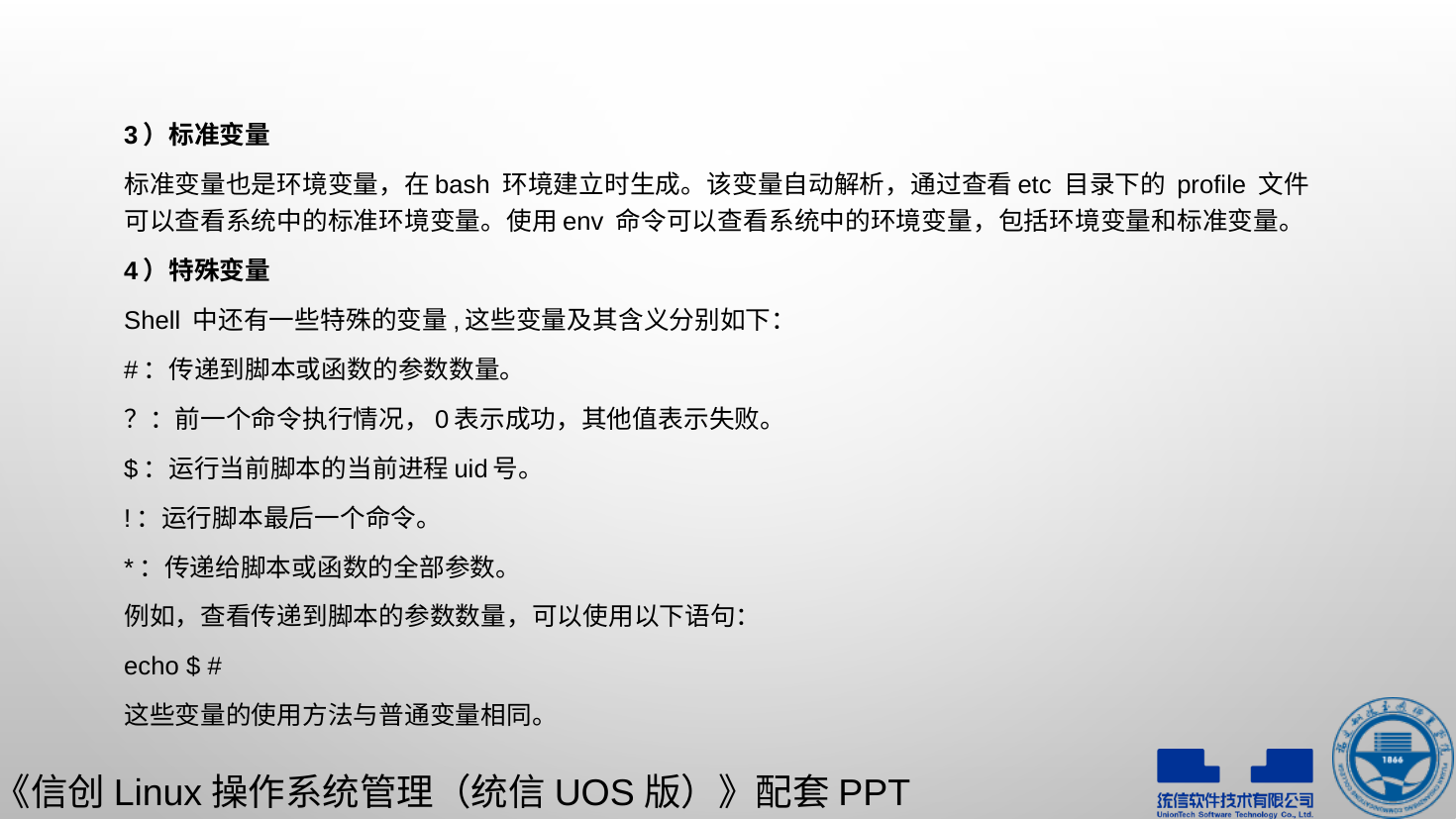

3）标准变量
标准变量也是环境变量，在bash 环境建立时生成。该变量自动解析，通过查看etc 目录下的 profile 文件可以查看系统中的标准环境变量。使用env 命令可以查看系统中的环境变量，包括环境变量和标准变量。
4）特殊变量
Shell 中还有一些特殊的变量,这些变量及其含义分别如下：
#：传递到脚本或函数的参数数量。
？：前一个命令执行情况，0表示成功，其他值表示失败。
$：运行当前脚本的当前进程uid号。
!：运行脚本最后一个命令。
*：传递给脚本或函数的全部参数。
例如，查看传递到脚本的参数数量，可以使用以下语句：
echo $ #
这些变量的使用方法与普通变量相同。